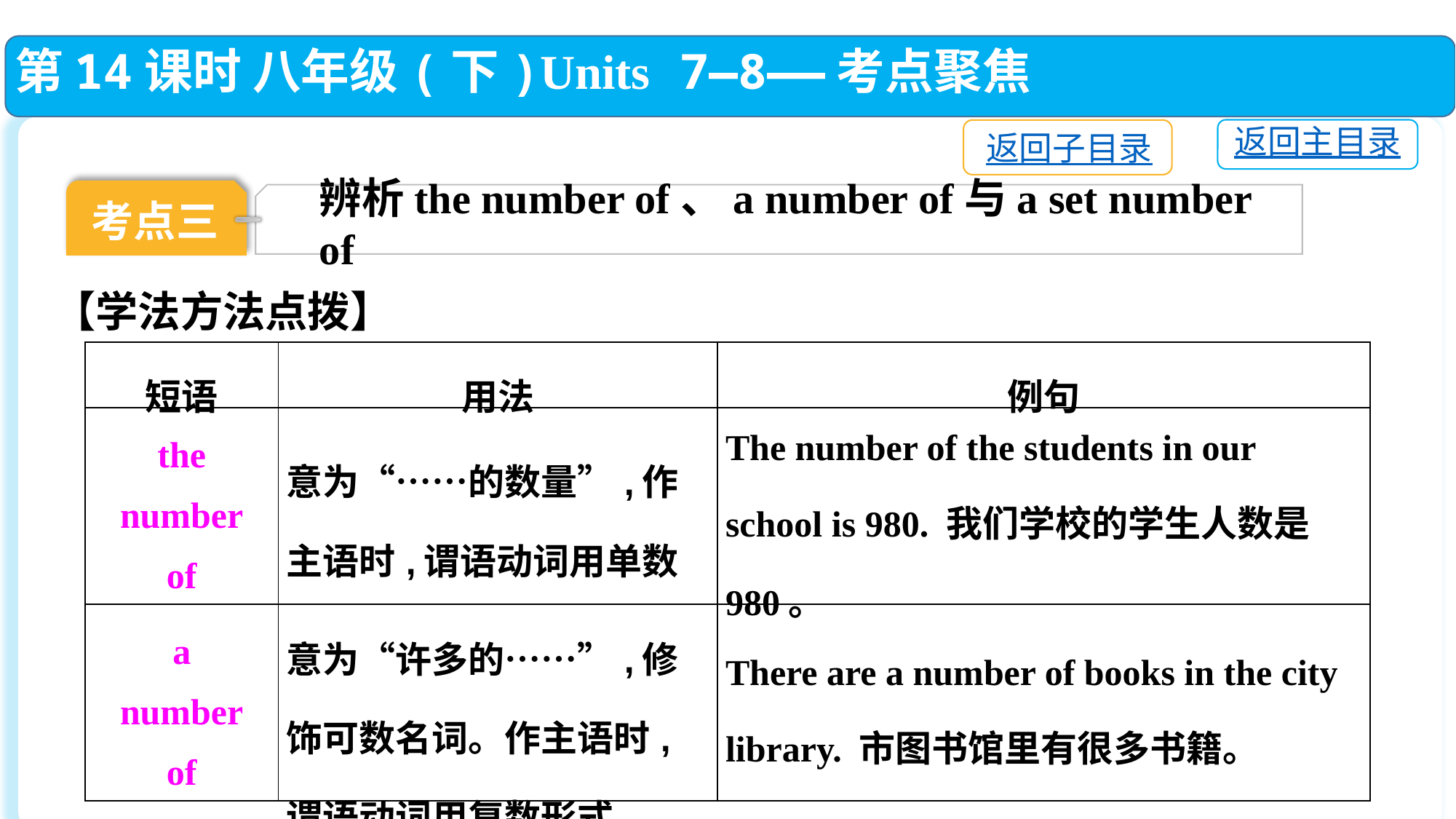

第14课时 八年级(下)Units 7—8——考点聚焦

返回主目录

返回子目录
考点三
辨析the number of、a number of与a set number of

【学法方法点拨】
| 短语 | 用法 | 例句 |
| --- | --- | --- |
| the number of | 意为“……的数量”,作主语时,谓语动词用单数 | The number of the students in our school is 980. 我们学校的学生人数是980。 |
| a number of | 意为“许多的……”,修饰可数名词。作主语时,谓语动词用复数形式 | There are a number of books in the city library. 市图书馆里有很多书籍。 |